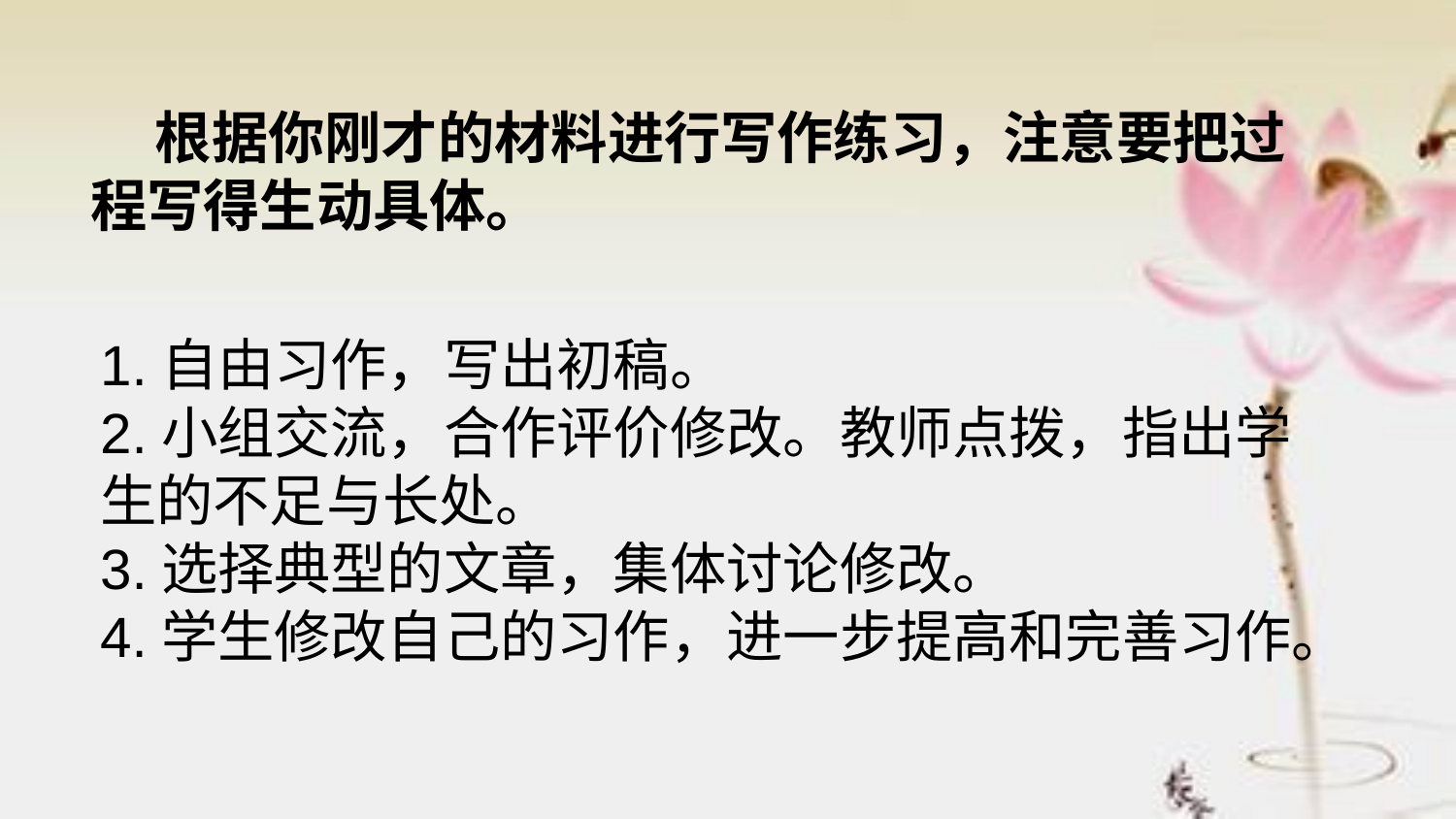

根据你刚才的材料进行写作练习，注意要把过程写得生动具体。
1.自由习作，写出初稿。
2.小组交流，合作评价修改。教师点拨，指出学生的不足与长处。
3.选择典型的文章，集体讨论修改。
4.学生修改自己的习作，进一步提高和完善习作。